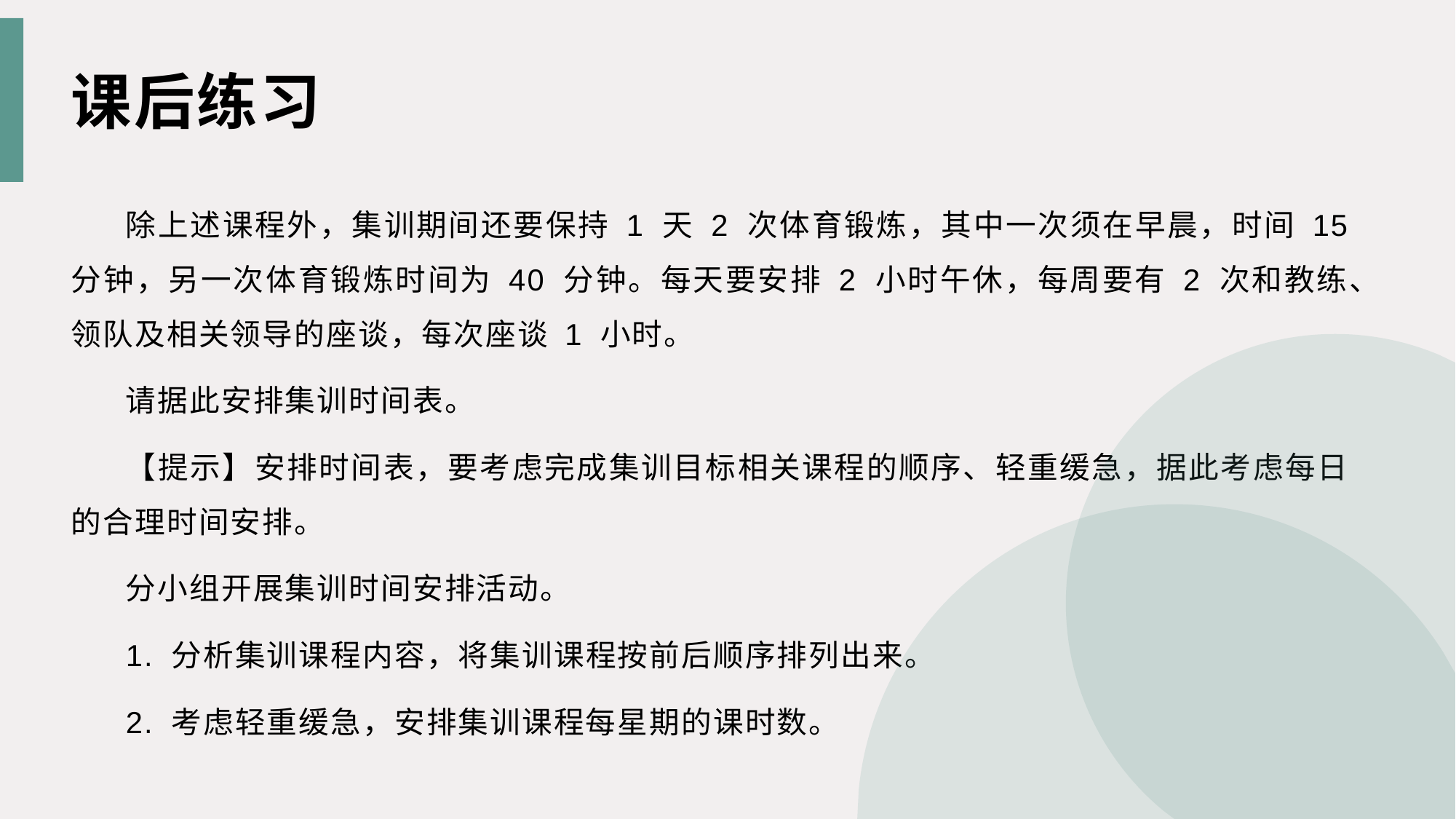

课后练习
除上述课程外，集训期间还要保持 1 天 2 次体育锻炼，其中一次须在早晨，时间 15 分钟，另一次体育锻炼时间为 40 分钟。每天要安排 2 小时午休，每周要有 2 次和教练、领队及相关领导的座谈，每次座谈 1 小时。
请据此安排集训时间表。
【提示】安排时间表，要考虑完成集训目标相关课程的顺序、轻重缓急，据此考虑每日的合理时间安排。
分小组开展集训时间安排活动。
1. 分析集训课程内容，将集训课程按前后顺序排列出来。
2. 考虑轻重缓急，安排集训课程每星期的课时数。